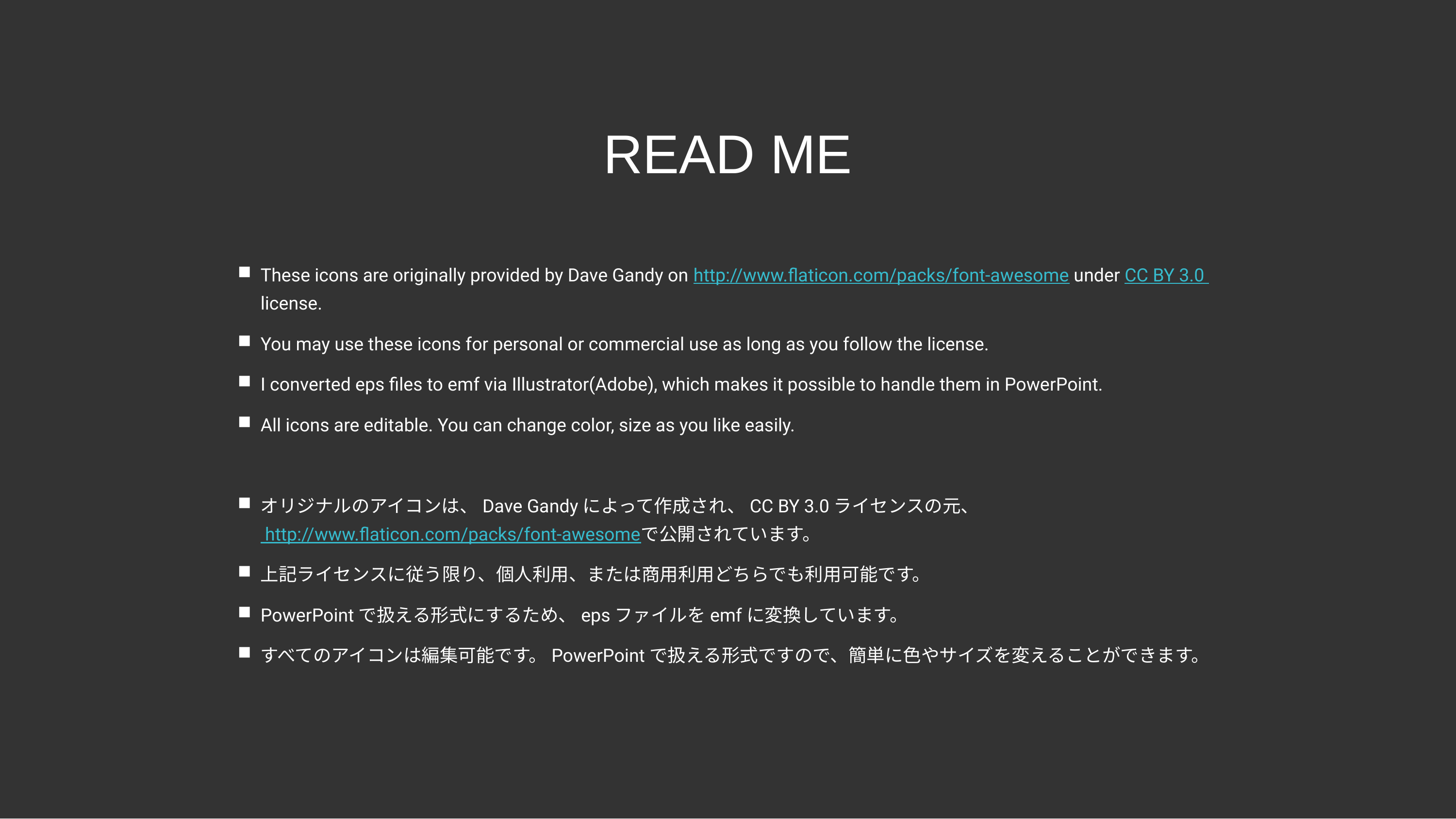

# READ ME
These icons are originally provided by Dave Gandy on http://www.flaticon.com/packs/font-awesome under CC BY 3.0 license.
You may use these icons for personal or commercial use as long as you follow the license.
I converted eps files to emf via Illustrator(Adobe), which makes it possible to handle them in PowerPoint.
All icons are editable. You can change color, size as you like easily.

オリジナルのアイコンは、Dave Gandyによって作成され、CC BY 3.0ライセンスの元、 http://www.flaticon.com/packs/font-awesomeで公開されています。
上記ライセンスに従う限り、個人利用、または商用利用どちらでも利用可能です。
PowerPointで扱える形式にするため、epsファイルをemfに変換しています。
すべてのアイコンは編集可能です。PowerPointで扱える形式ですので、簡単に色やサイズを変えることができます。